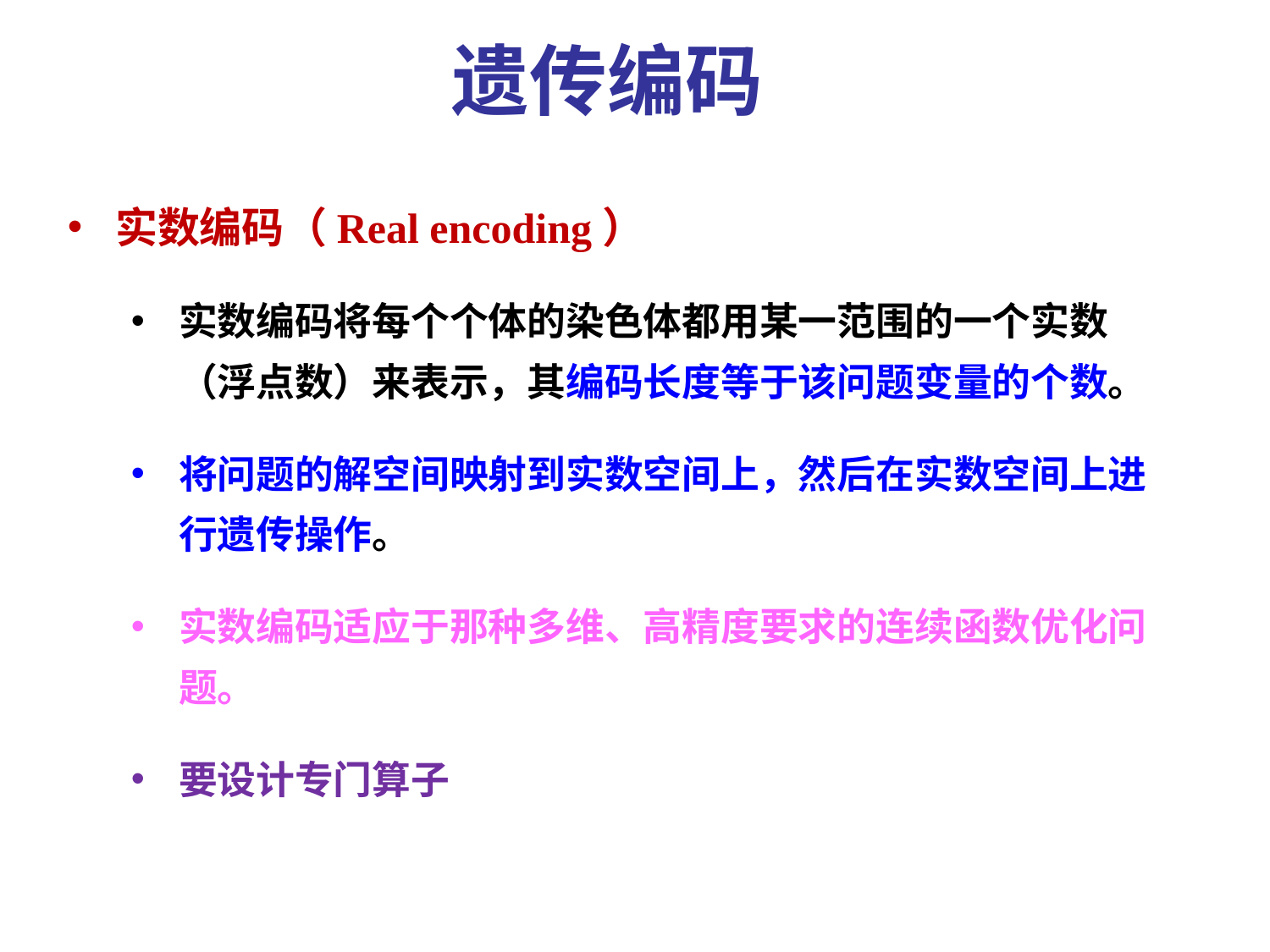

遗传编码
实数编码（Real encoding）
实数编码将每个个体的染色体都用某一范围的一个实数（浮点数）来表示，其编码长度等于该问题变量的个数。
将问题的解空间映射到实数空间上，然后在实数空间上进行遗传操作。
实数编码适应于那种多维、高精度要求的连续函数优化问题。
要设计专门算子